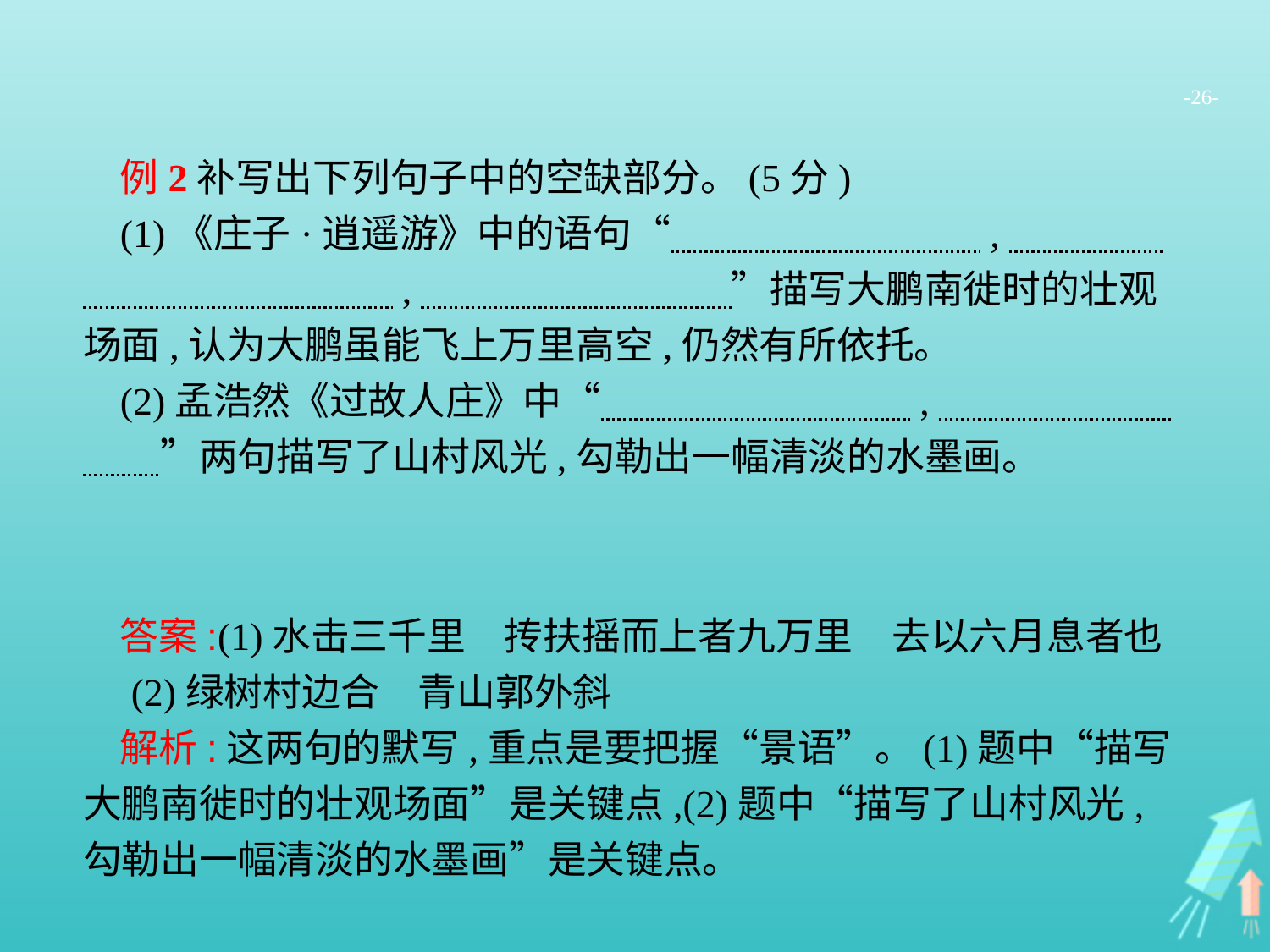

-26-
例2补写出下列句子中的空缺部分。(5分)
(1)《庄子·逍遥游》中的语句“　　　　　　　　,　　　　　　　　　　　　,　　　　　　　　”描写大鹏南徙时的壮观场面,认为大鹏虽能飞上万里高空,仍然有所依托。
(2)孟浩然《过故人庄》中“　　　　　　　　,　　　　　　　　”两句描写了山村风光,勾勒出一幅清淡的水墨画。
答案:(1)水击三千里　抟扶摇而上者九万里　去以六月息者也　(2)绿树村边合　青山郭外斜
解析:这两句的默写,重点是要把握“景语”。(1)题中“描写大鹏南徙时的壮观场面”是关键点,(2)题中“描写了山村风光,勾勒出一幅清淡的水墨画”是关键点。